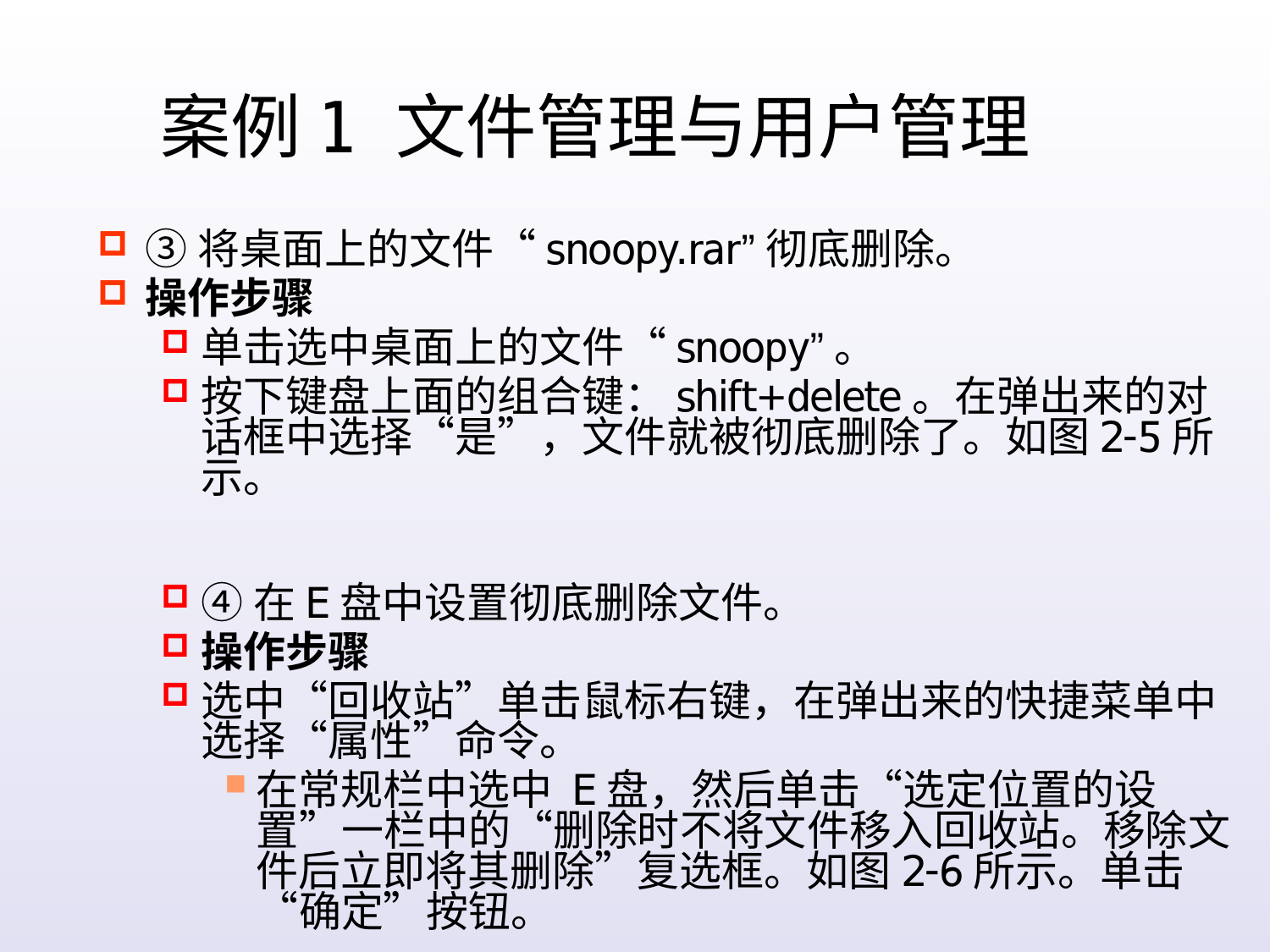

案例1 文件管理与用户管理
③将桌面上的文件“snoopy.rar”彻底删除。
操作步骤
单击选中桌面上的文件“snoopy”。
按下键盘上面的组合键：shift+delete。在弹出来的对话框中选择“是”，文件就被彻底删除了。如图2-5所示。

④在E盘中设置彻底删除文件。
操作步骤
选中“回收站”单击鼠标右键，在弹出来的快捷菜单中选择“属性”命令。
在常规栏中选中 E盘，然后单击“选定位置的设置”一栏中的“删除时不将文件移入回收站。移除文件后立即将其删除”复选框。如图2-6所示。单击“确定”按钮。